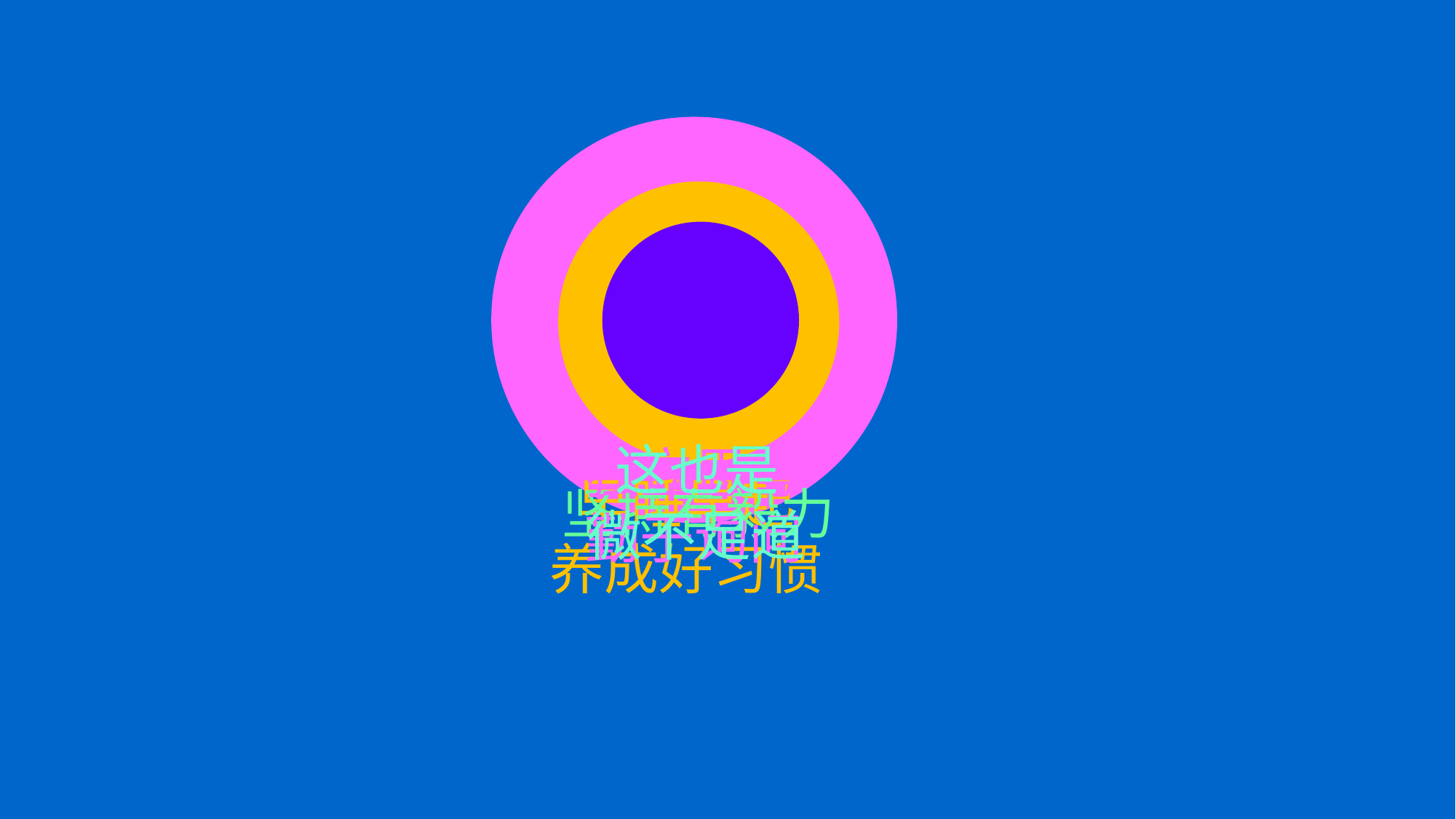

时间上

学习上
行动上

这也是
微不足道
独立思考
勤于询问
早睡早起
养成好习惯
坚持有毅力
或许